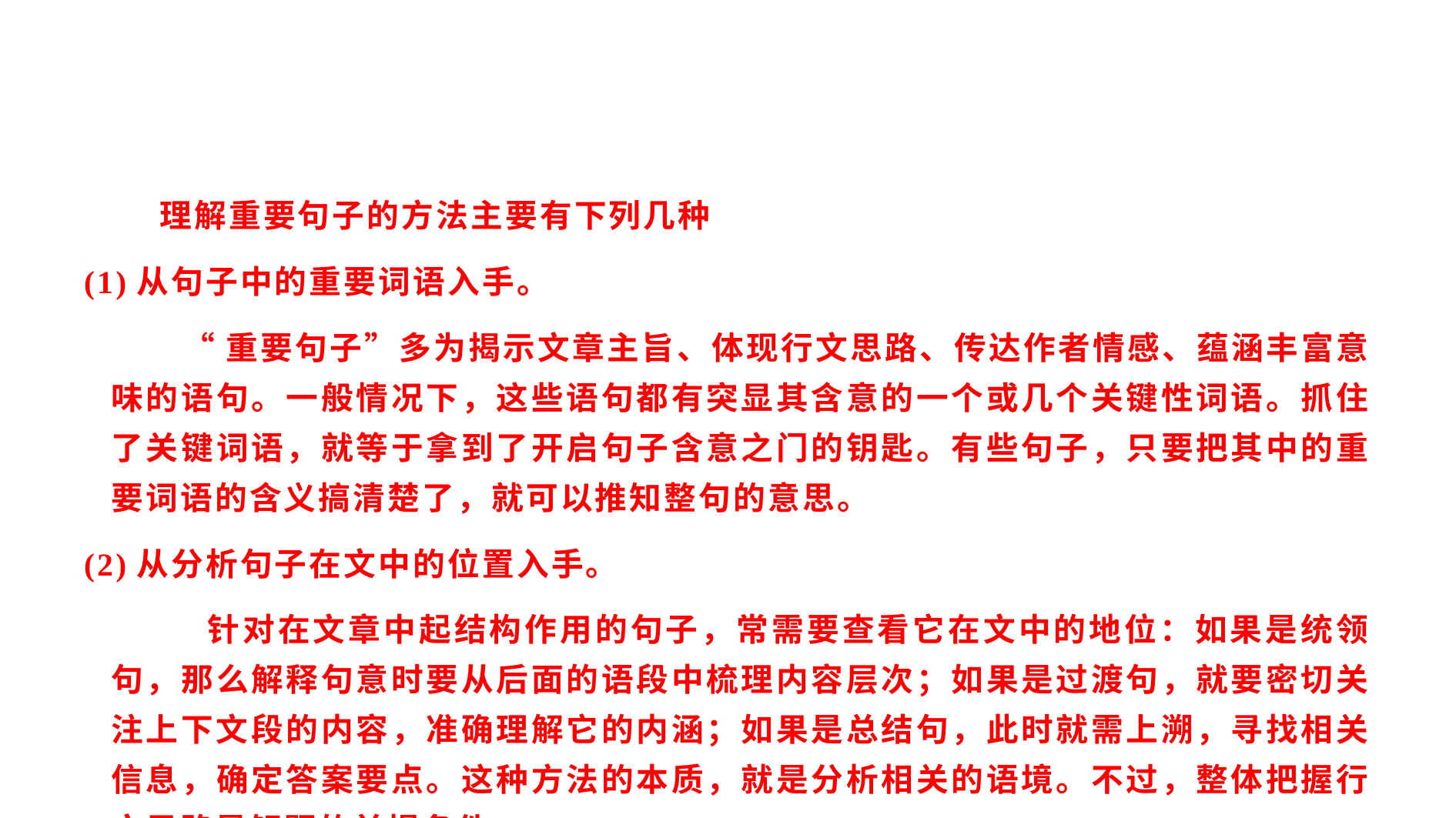

#
       理解重要句子的方法主要有下列几种
(1)从句子中的重要词语入手。
          “重要句子”多为揭示文章主旨、体现行文思路、传达作者情感、蕴涵丰富意味的语句。一般情况下，这些语句都有突显其含意的一个或几个关键性词语。抓住了关键词语，就等于拿到了开启句子含意之门的钥匙。有些句子，只要把其中的重要词语的含义搞清楚了，就可以推知整句的意思。
(2)从分析句子在文中的位置入手。
           针对在文章中起结构作用的句子，常需要查看它在文中的地位：如果是统领句，那么解释句意时要从后面的语段中梳理内容层次；如果是过渡句，就要密切关注上下文段的内容，准确理解它的内涵；如果是总结句，此时就需上溯，寻找相关信息，确定答案要点。这种方法的本质，就是分析相关的语境。不过，整体把握行文思路是解题的前提条件。
(3)从分析句子的修辞手法入手。       针对有特殊作用的句子，弄清作者采用的修辞方法，常常能破解作者写作一些警策句子的真正目的。